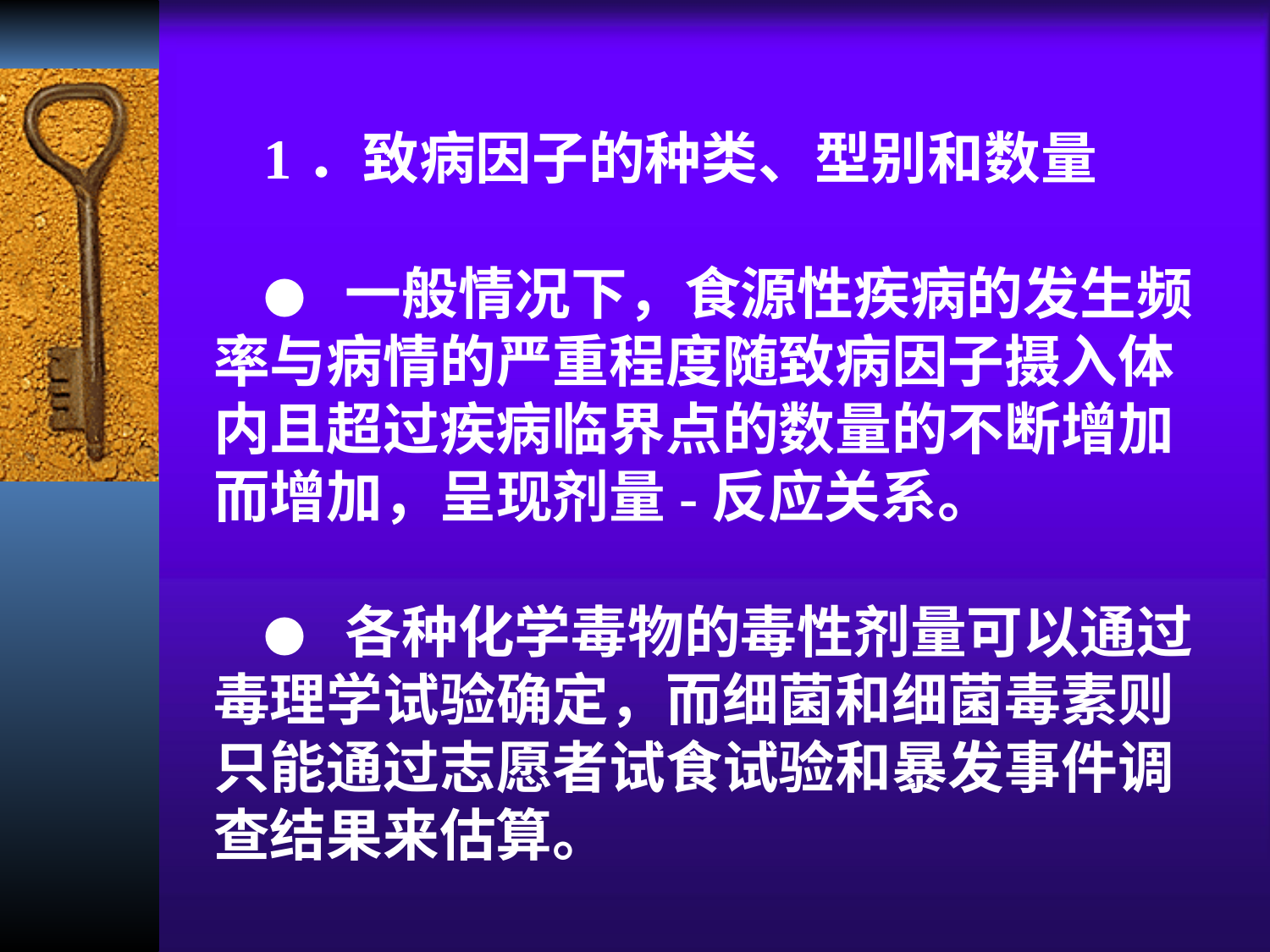

1．致病因子的种类、型别和数量

●   一般情况下，食源性疾病的发生频率与病情的严重程度随致病因子摄入体内且超过疾病临界点的数量的不断增加而增加，呈现剂量-反应关系。

●   各种化学毒物的毒性剂量可以通过毒理学试验确定，而细菌和细菌毒素则只能通过志愿者试食试验和暴发事件调查结果来估算。